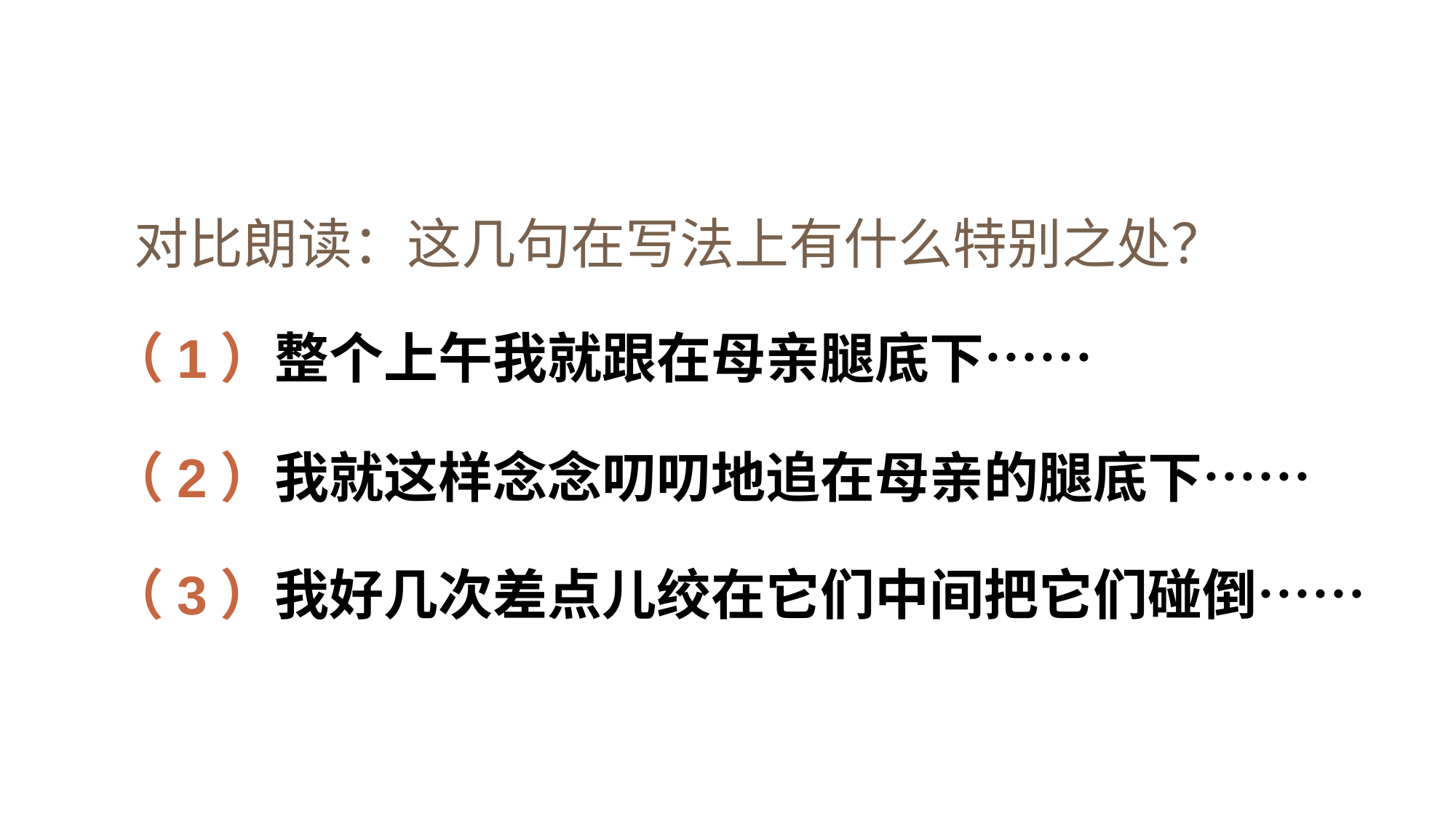

对比朗读：这几句在写法上有什么特别之处？
（1）整个上午我就跟在母亲腿底下……
（2）我就这样念念叨叨地追在母亲的腿底下……
（3）我好几次差点儿绞在它们中间把它们碰倒……